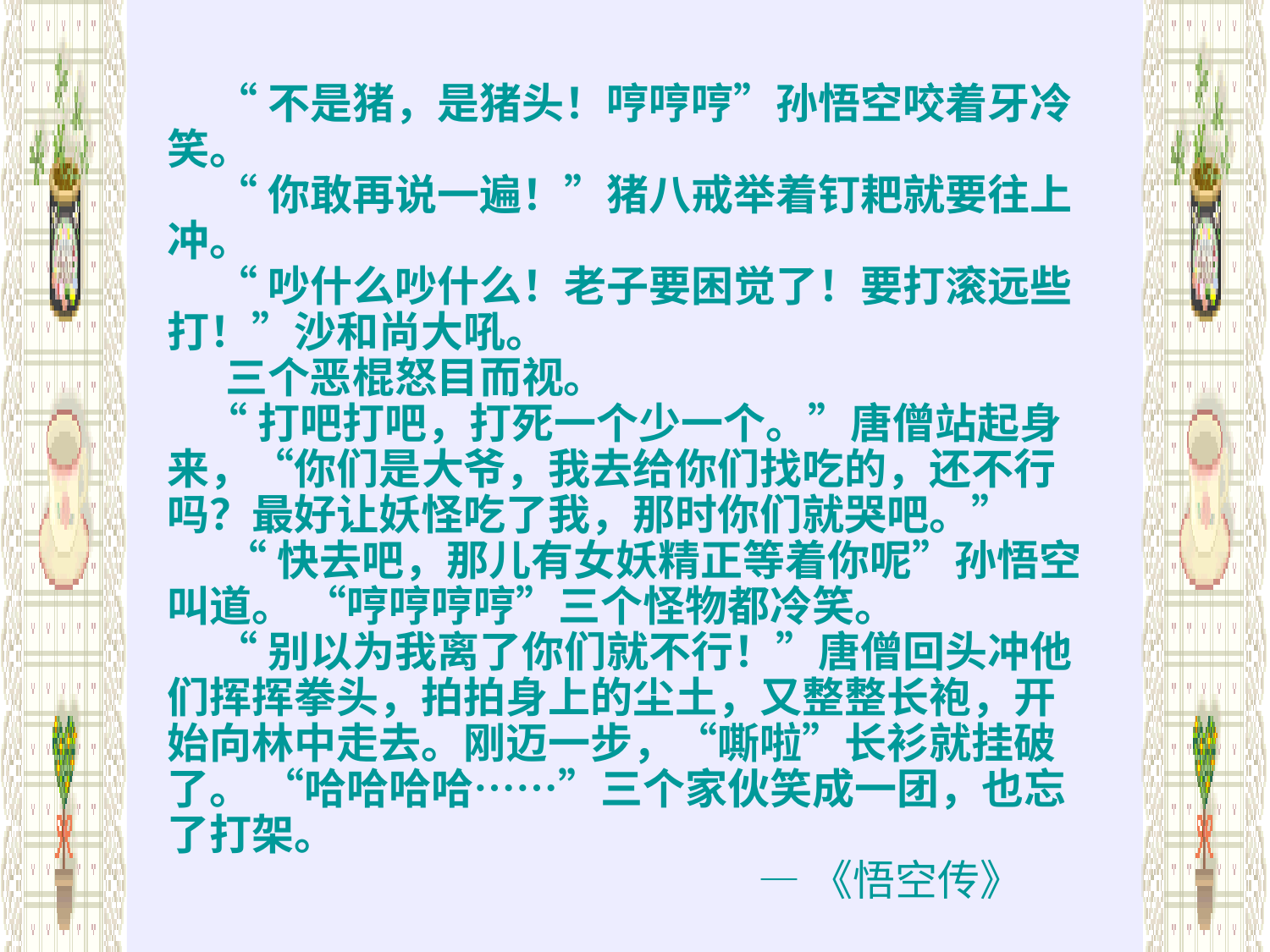

“不是猪，是猪头！哼哼哼”孙悟空咬着牙冷笑。
     “你敢再说一遍！”猪八戒举着钉耙就要往上冲。
     “吵什么吵什么！老子要困觉了！要打滚远些打！”沙和尚大吼。
     三个恶棍怒目而视。
    “打吧打吧，打死一个少一个。”唐僧站起身来，“你们是大爷，我去给你们找吃的，还不行吗？最好让妖怪吃了我，那时你们就哭吧。”
      “快去吧，那儿有女妖精正等着你呢”孙悟空叫道。 “哼哼哼哼”三个怪物都冷笑。
     “别以为我离了你们就不行！”唐僧回头冲他们挥挥拳头，拍拍身上的尘土，又整整长袍，开始向林中走去。刚迈一步，“嘶啦”长衫就挂破了。 “哈哈哈哈……”三个家伙笑成一团，也忘了打架。
                                                              —《悟空传》